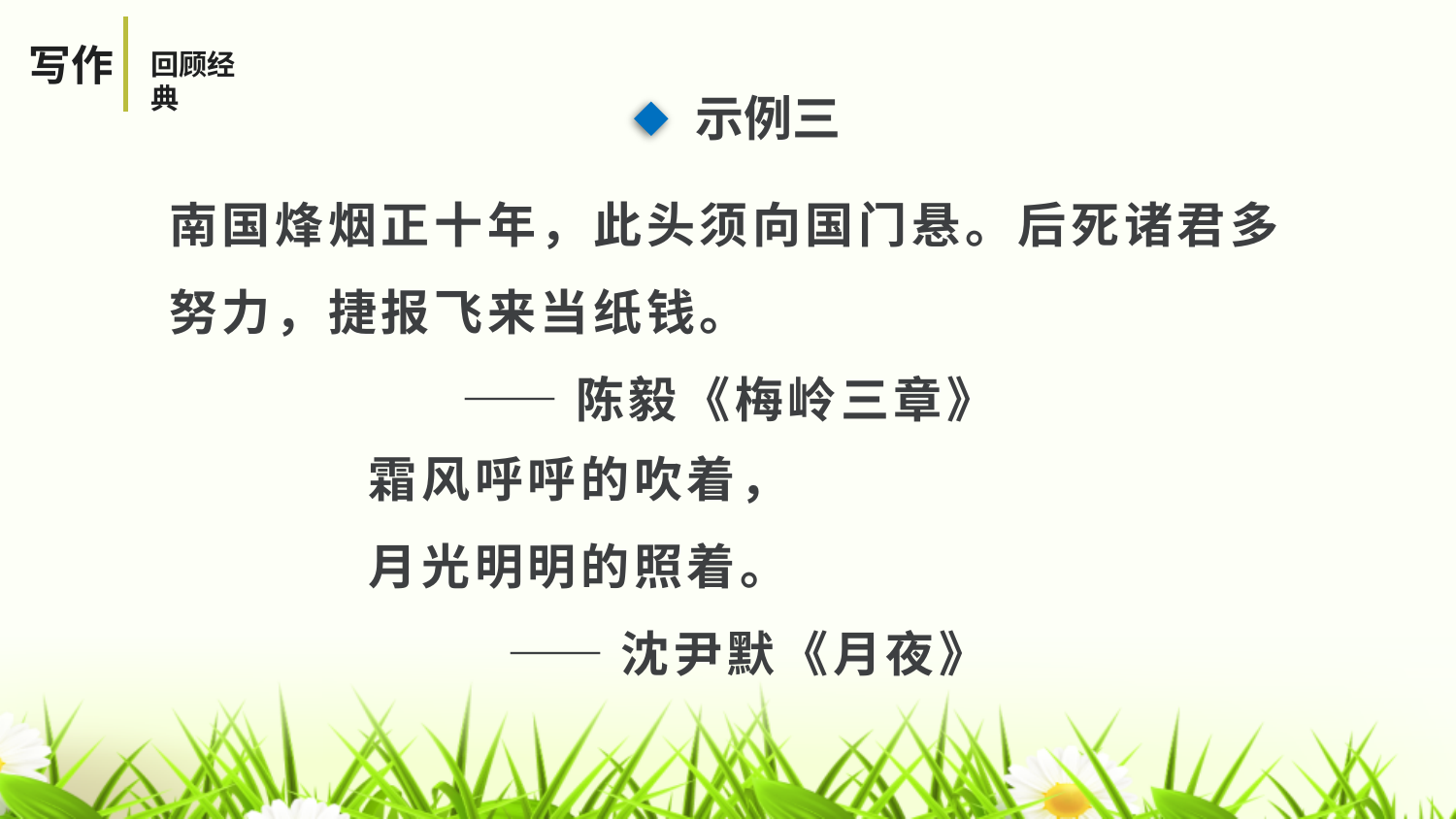

写作
回顾经典
示例三

南国烽烟正十年，此头须向国门悬。后死诸君多努力，捷报飞来当纸钱。
                   ——陈毅《梅岭三章》
霜风呼呼的吹着，
月光明明的照着。
         ——沈尹默《月夜》